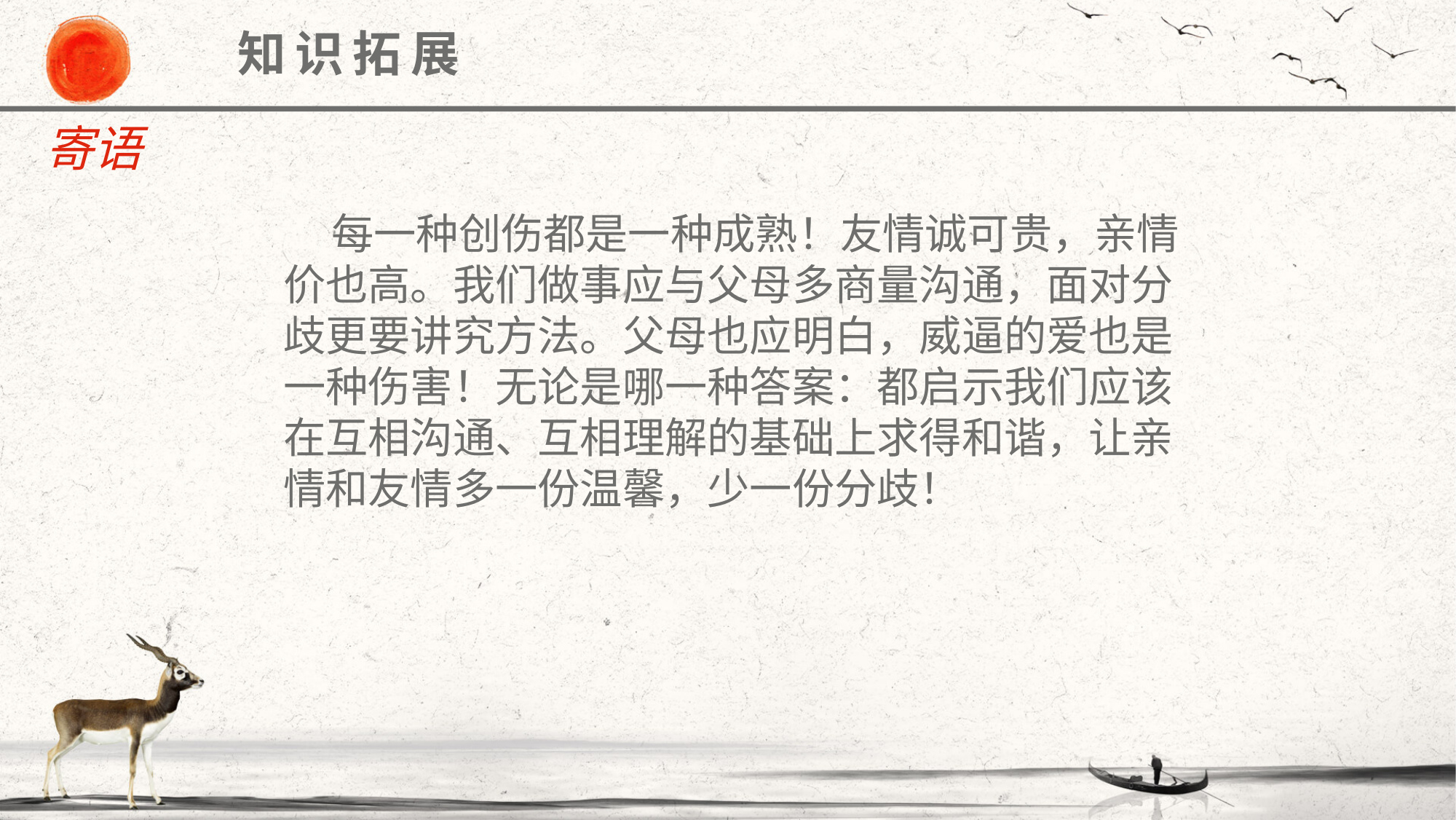

知识拓展

寄语
    每一种创伤都是一种成熟！友情诚可贵，亲情
价也高。我们做事应与父母多商量沟通，面对分
歧更要讲究方法。父母也应明白，威逼的爱也是
一种伤害！无论是哪一种答案：都启示我们应该
在互相沟通、互相理解的基础上求得和谐，让亲
情和友情多一份温馨，少一份分歧！